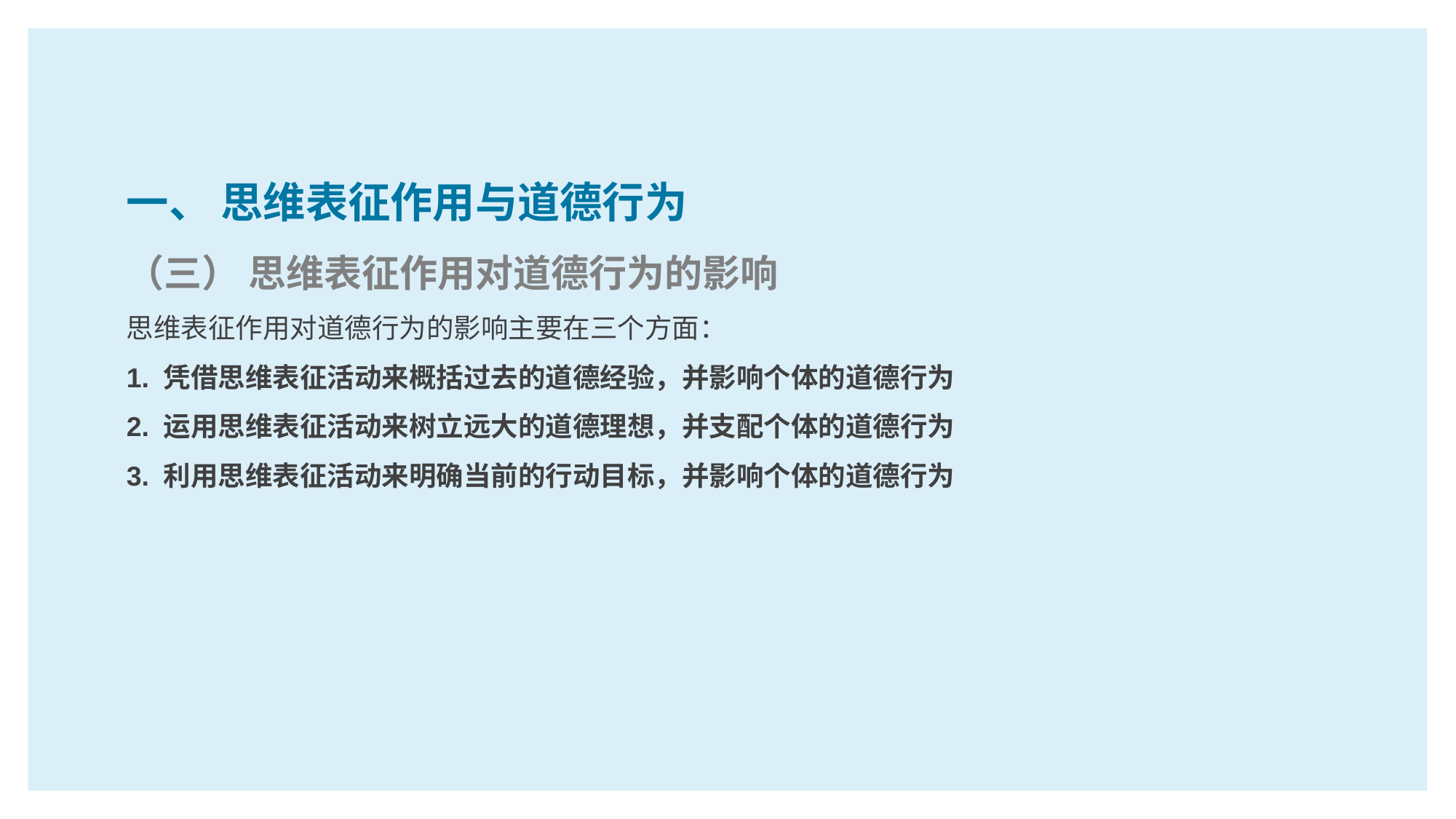

一、 思维表征作用与道德行为
（三） 思维表征作用对道德行为的影响
思维表征作用对道德行为的影响主要在三个方面：
1. 凭借思维表征活动来概括过去的道德经验，并影响个体的道德行为
2. 运用思维表征活动来树立远大的道德理想，并支配个体的道德行为
3. 利用思维表征活动来明确当前的行动目标，并影响个体的道德行为